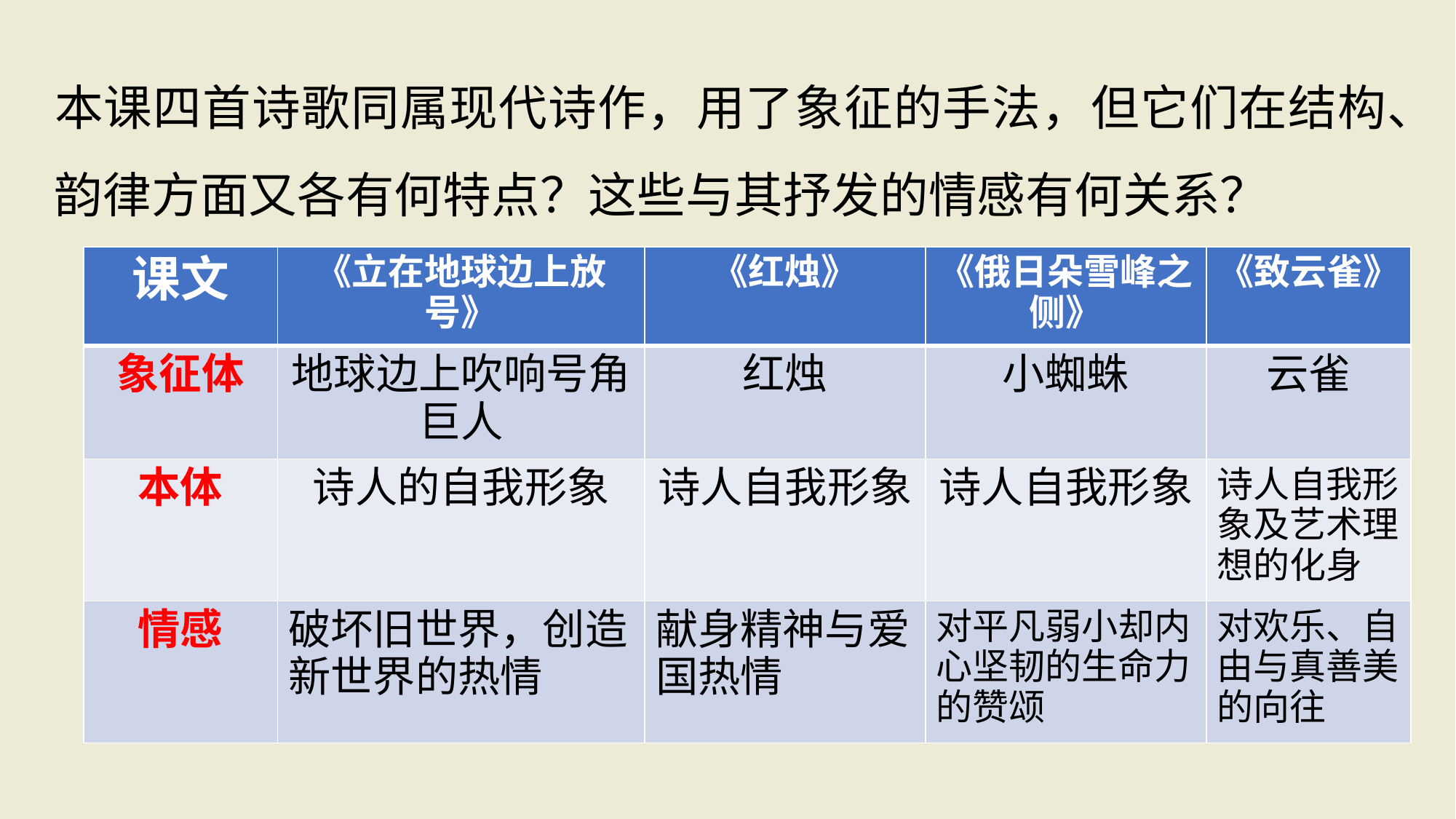

本课四首诗歌同属现代诗作，用了象征的手法，但它们在结构、韵律方面又各有何特点？这些与其抒发的情感有何关系？
| 课文 | 《立在地球边上放号》 | 《红烛》 | 《俄日朵雪峰之侧》 | 《致云雀》 |
| --- | --- | --- | --- | --- |
| 象征体 | 地球边上吹响号角巨人 | 红烛 | 小蜘蛛 | 云雀 |
| 本体 | 诗人的自我形象 | 诗人自我形象 | 诗人自我形象 | 诗人自我形象及艺术理想的化身 |
| 情感 | 破坏旧世界，创造新世界的热情 | 献身精神与爱国热情 | 对平凡弱小却内心坚韧的生命力的赞颂 | 对欢乐、自由与真善美的向往 |